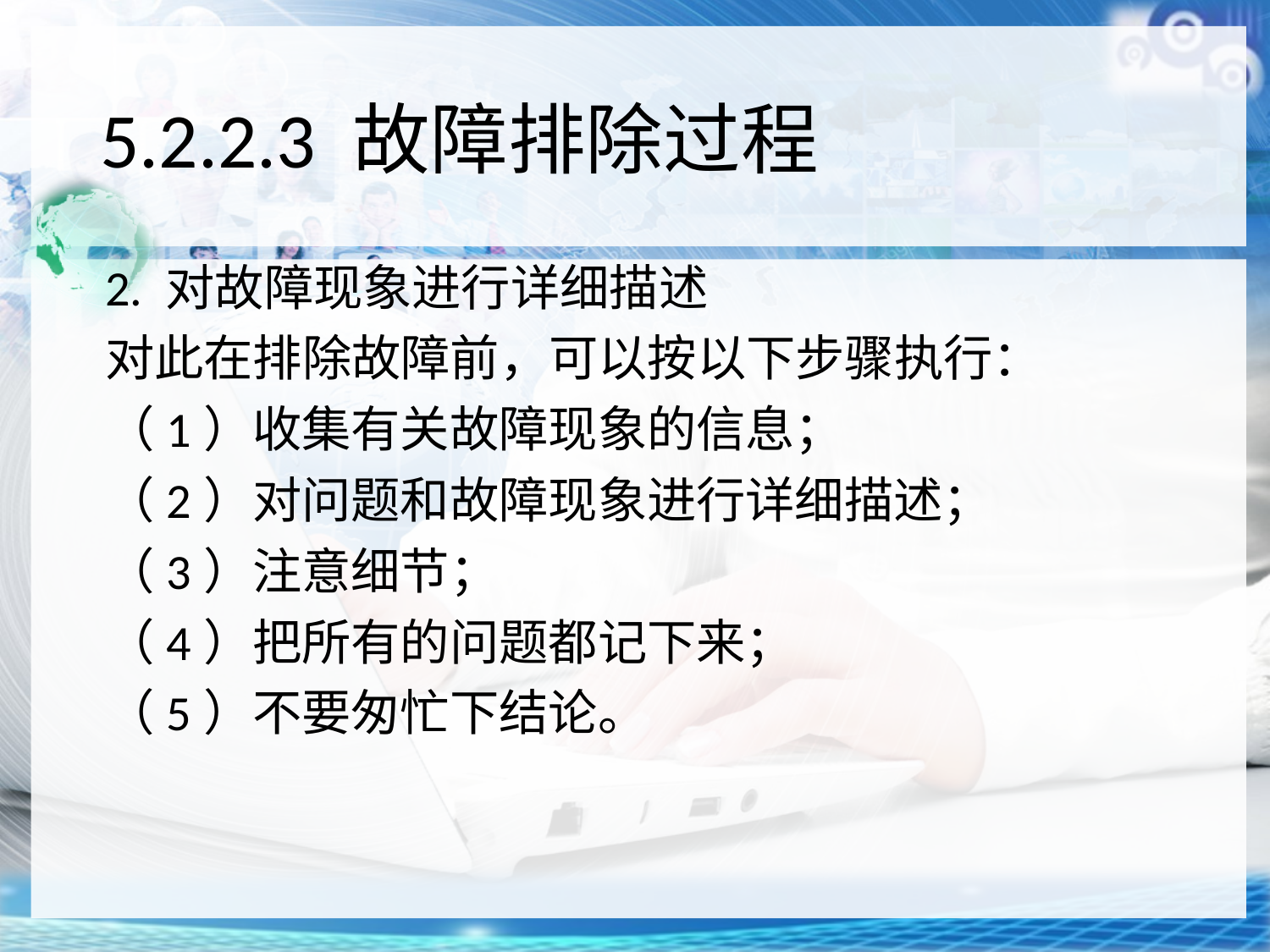

# 5.2.2.3 故障排除过程
2. 对故障现象进行详细描述
对此在排除故障前，可以按以下步骤执行：
（1）收集有关故障现象的信息；
（2）对问题和故障现象进行详细描述；
（3）注意细节；
（4）把所有的问题都记下来；
（5）不要匆忙下结论。